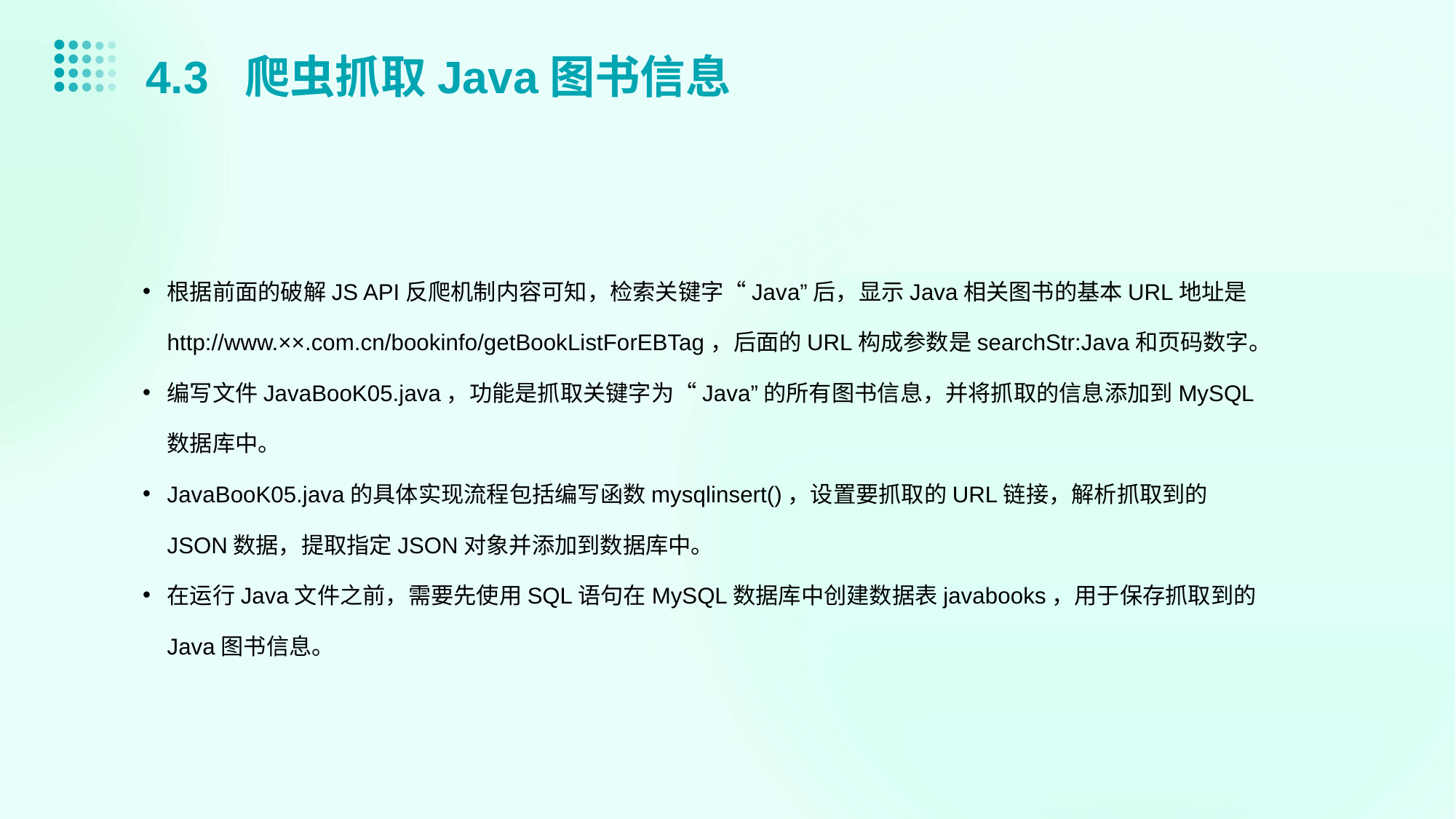

4.3  爬虫抓取Java图书信息

根据前面的破解JS API反爬机制内容可知，检索关键字“Java”后，显示Java相关图书的基本URL地址是http://www.××.com.cn/bookinfo/getBookListForEBTag，后面的URL构成参数是searchStr:Java和页码数字。
编写文件JavaBooK05.java，功能是抓取关键字为“Java”的所有图书信息，并将抓取的信息添加到MySQL数据库中。
JavaBooK05.java的具体实现流程包括编写函数mysqlinsert()，设置要抓取的URL链接，解析抓取到的JSON数据，提取指定JSON对象并添加到数据库中。
在运行Java文件之前，需要先使用SQL语句在MySQL数据库中创建数据表javabooks，用于保存抓取到的Java图书信息。